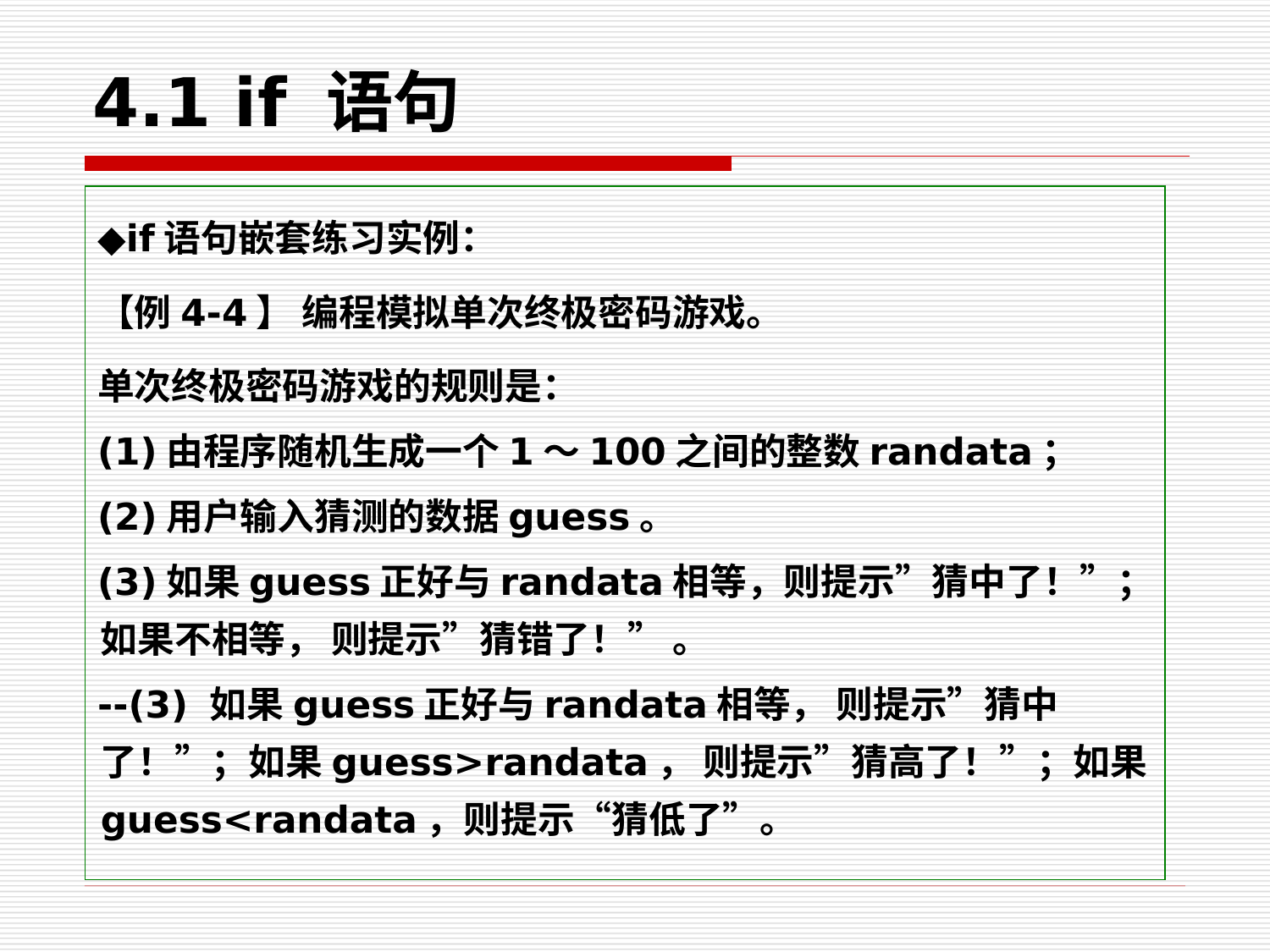

# 4.1 if 语句
◆if语句嵌套练习实例：
【例4-4】 编程模拟单次终极密码游戏。
单次终极密码游戏的规则是：
(1)由程序随机生成一个1～100之间的整数randata；
(2)用户输入猜测的数据guess。
(3)如果guess正好与randata相等，则提示”猜中了！”；如果不相等， 则提示”猜错了！” 。
--(3) 如果guess正好与randata相等， 则提示”猜中了！”；如果guess>randata， 则提示”猜高了！”；如果guess<randata，则提示“猜低了”。